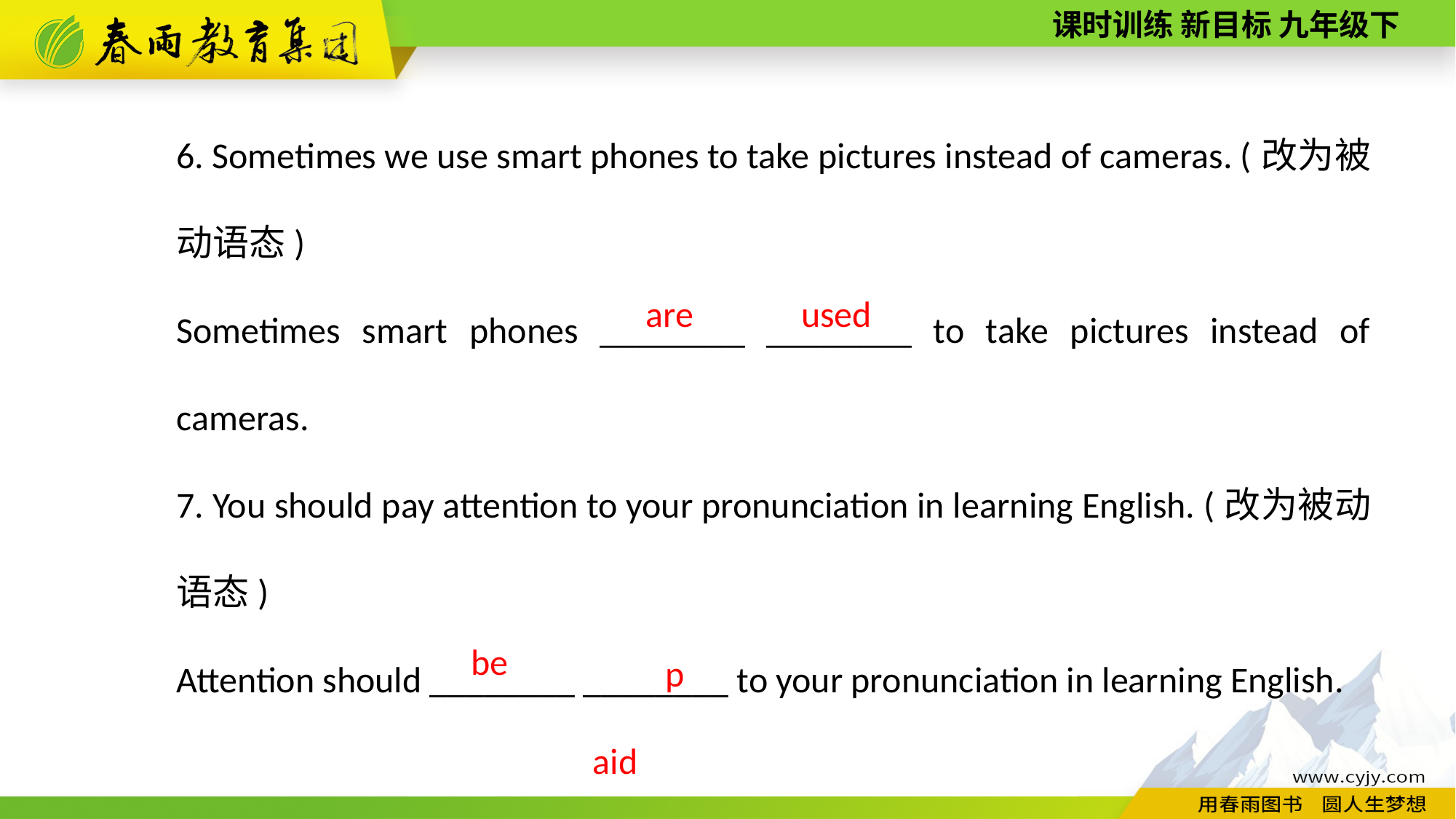

6. Sometimes we use smart phones to take pictures instead of cameras. (改为被动语态)
Sometimes smart phones ________ ________ to take pictures instead of cameras.
7. You should pay attention to your pronunciation in learning English. (改为被动语态)
Attention should ________ ________ to your pronunciation in learning English.
are
used
paid
be